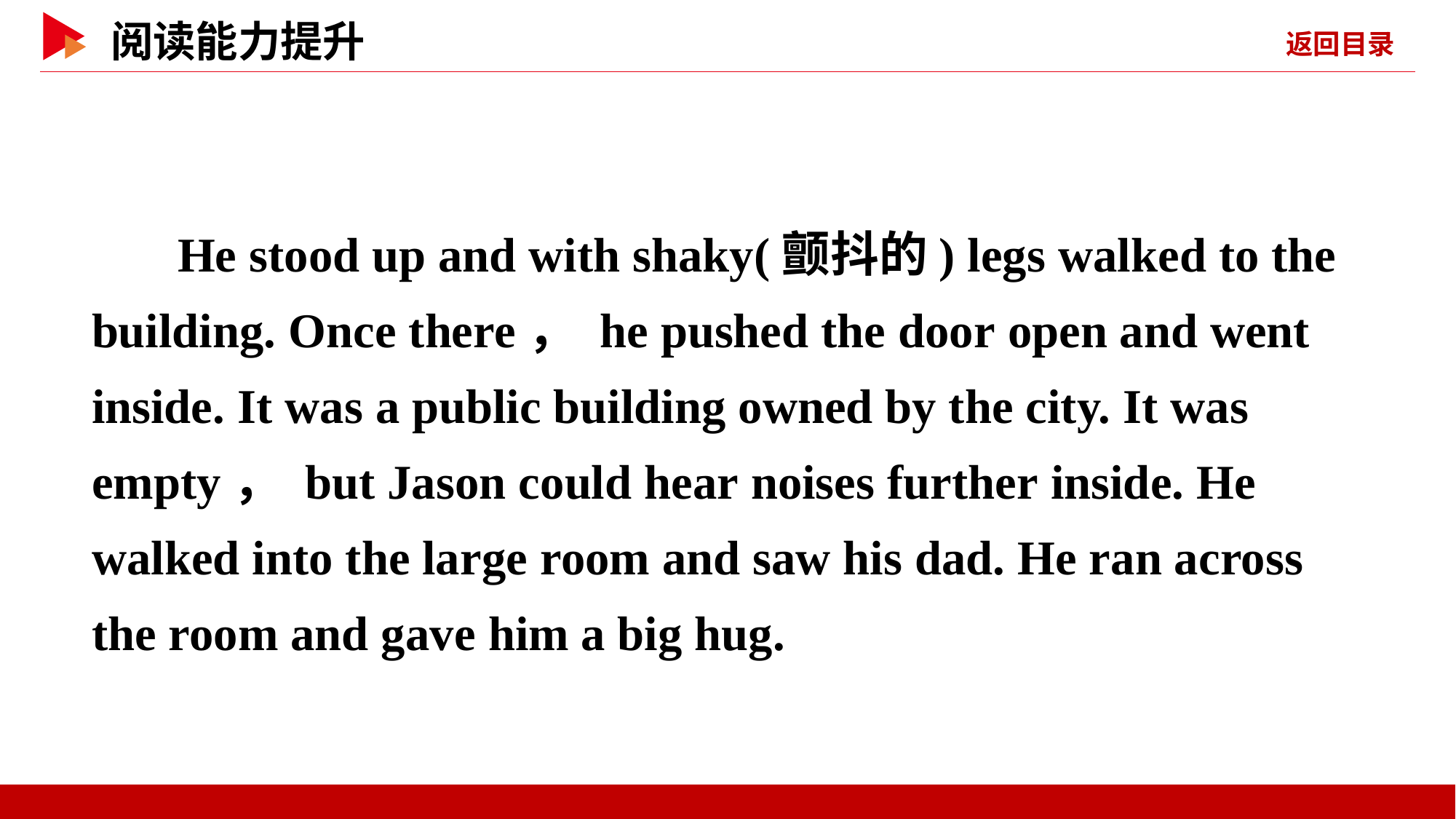

He stood up and with shaky(颤抖的) legs walked to the building. Once there， he pushed the door open and went inside. It was a public building owned by the city. It was empty， but Jason could hear noises further inside. He walked into the large room and saw his dad. He ran across the room and gave him a big hug.